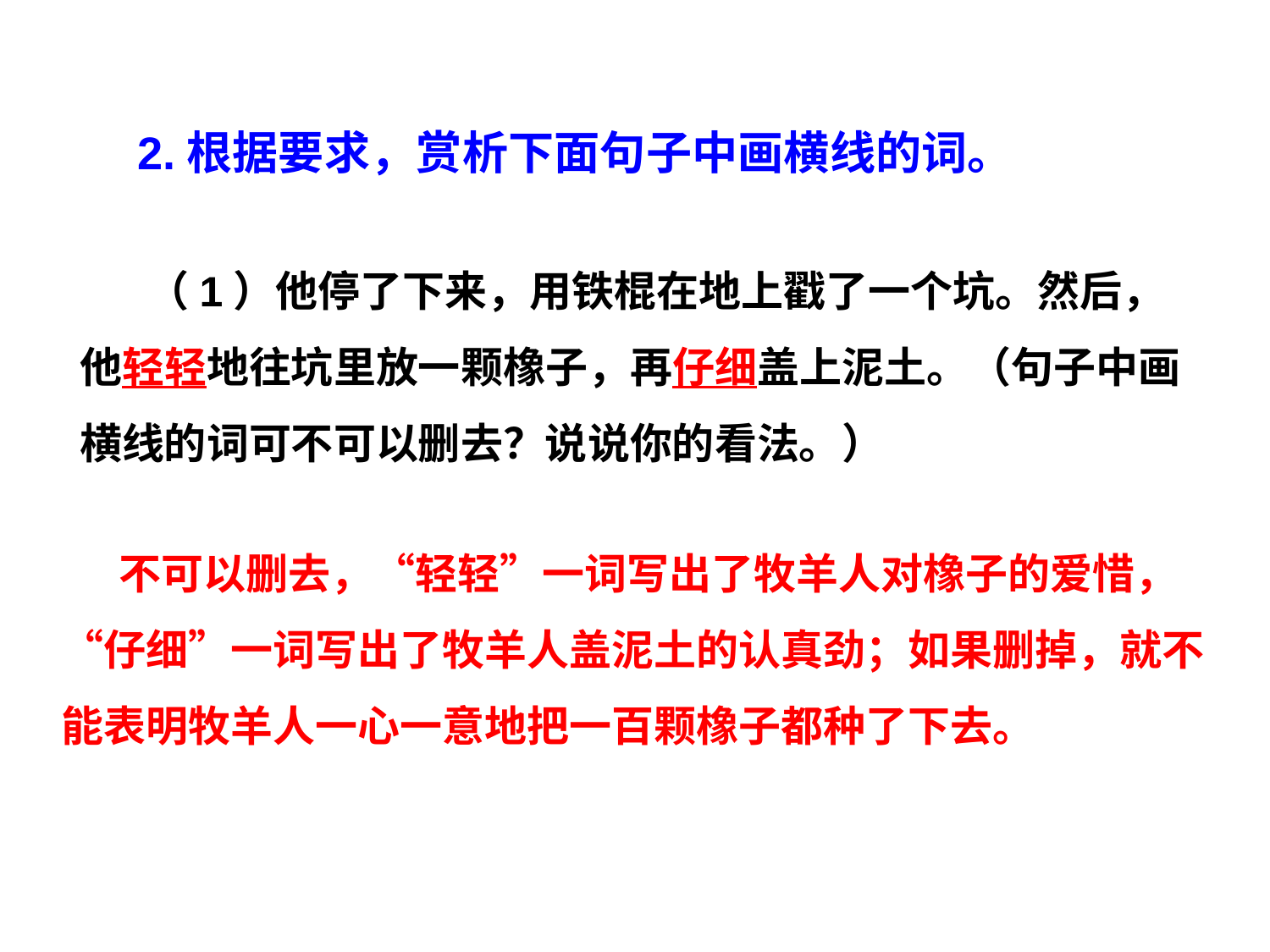

2.根据要求，赏析下面句子中画横线的词。
      （1）他停了下来，用铁棍在地上戳了一个坑。然后，他轻轻地往坑里放一颗橡子，再仔细盖上泥土。（句子中画横线的词可不可以删去？说说你的看法。）
     不可以删去，“轻轻”一词写出了牧羊人对橡子的爱惜，“仔细”一词写出了牧羊人盖泥土的认真劲；如果删掉，就不能表明牧羊人一心一意地把一百颗橡子都种了下去。